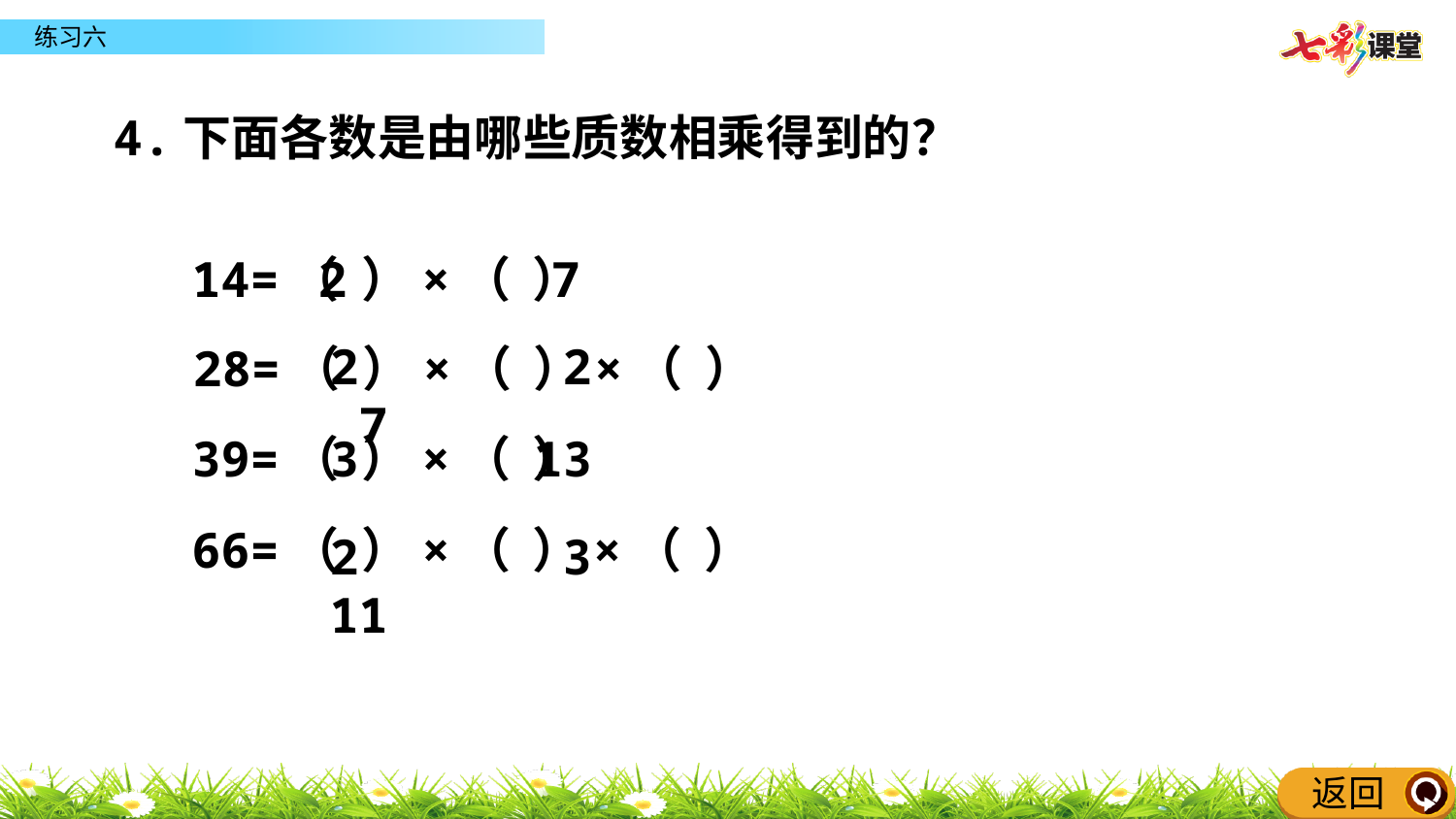

4.下面各数是由哪些质数相乘得到的？
14=（  ）×（  ）
2       7
2       2       7
28=（  ）×（  ）×（  ）
39=（  ）×（  ）
3      13
66=（  ）×（  ）×（  ）
2       3      11